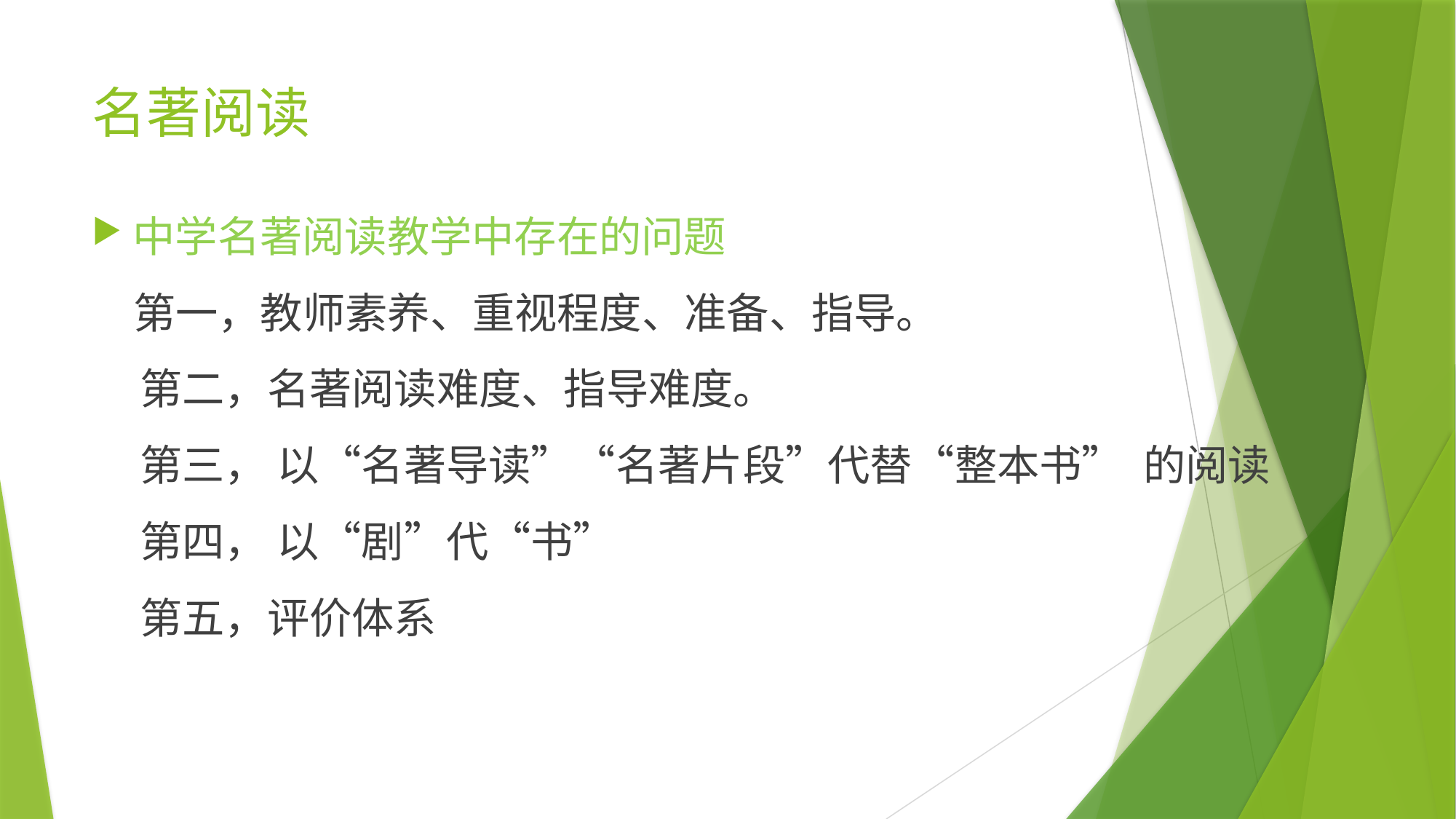

# 名著阅读
中学名著阅读教学中存在的问题
    第一，教师素养、重视程度、准备、指导。
    第二，名著阅读难度、指导难度。
    第三， 以“名著导读”“名著片段”代替“整本书”  的阅读
    第四， 以“剧”代“书”
    第五，评价体系